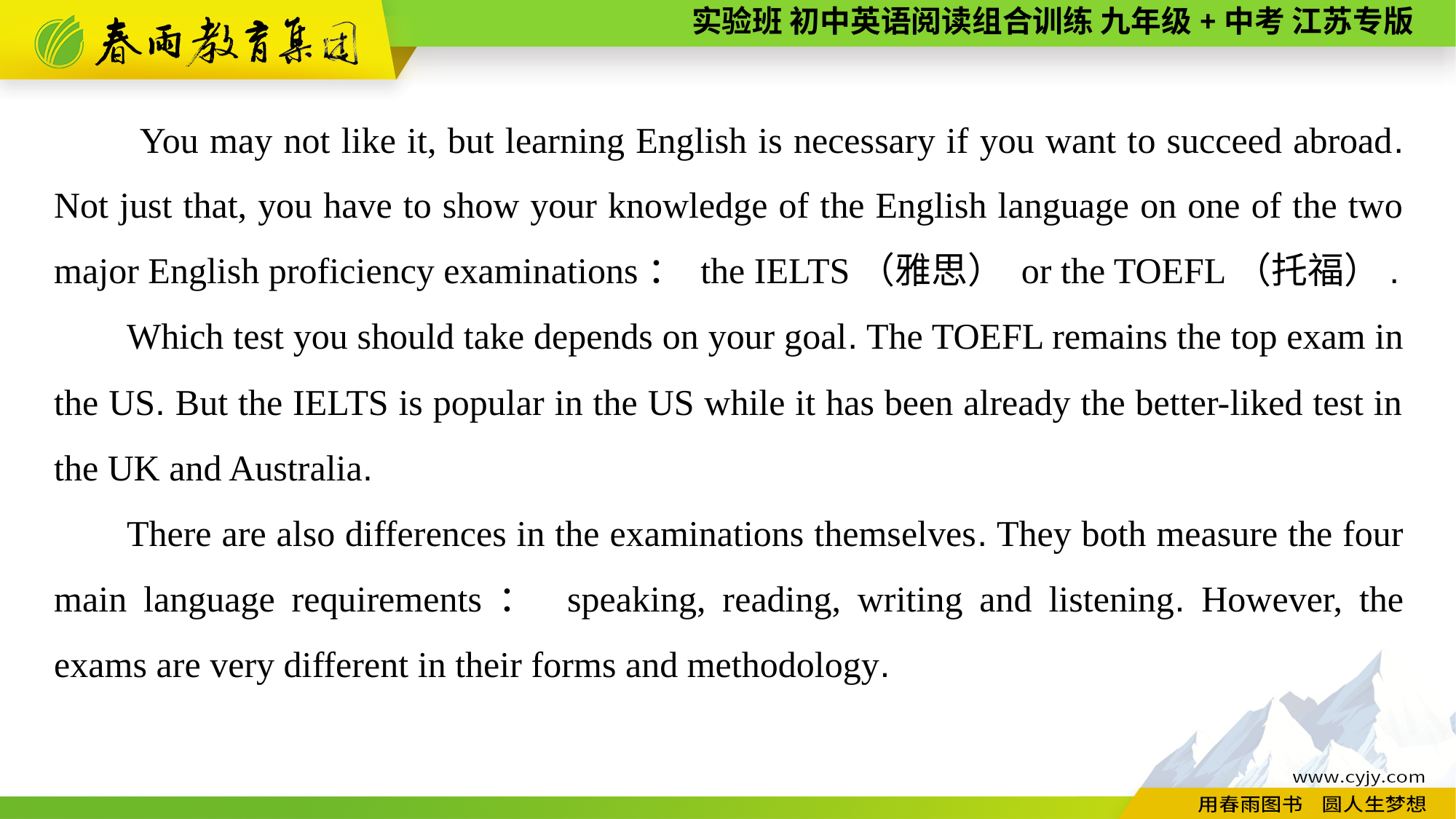

You may not like it, but learning English is necessary if you want to succeed abroad. Not just that, you have to show your knowledge of the English language on one of the two major English proficiency examinations： the IELTS（雅思） or the TOEFL（托福）.
Which test you should take depends on your goal. The TOEFL remains the top exam in the US. But the IELTS is popular in the US while it has been already the better-liked test in the UK and Australia.
There are also differences in the examinations themselves. They both measure the four main language requirements： speaking, reading, writing and listening. However, the exams are very different in their forms and methodology.